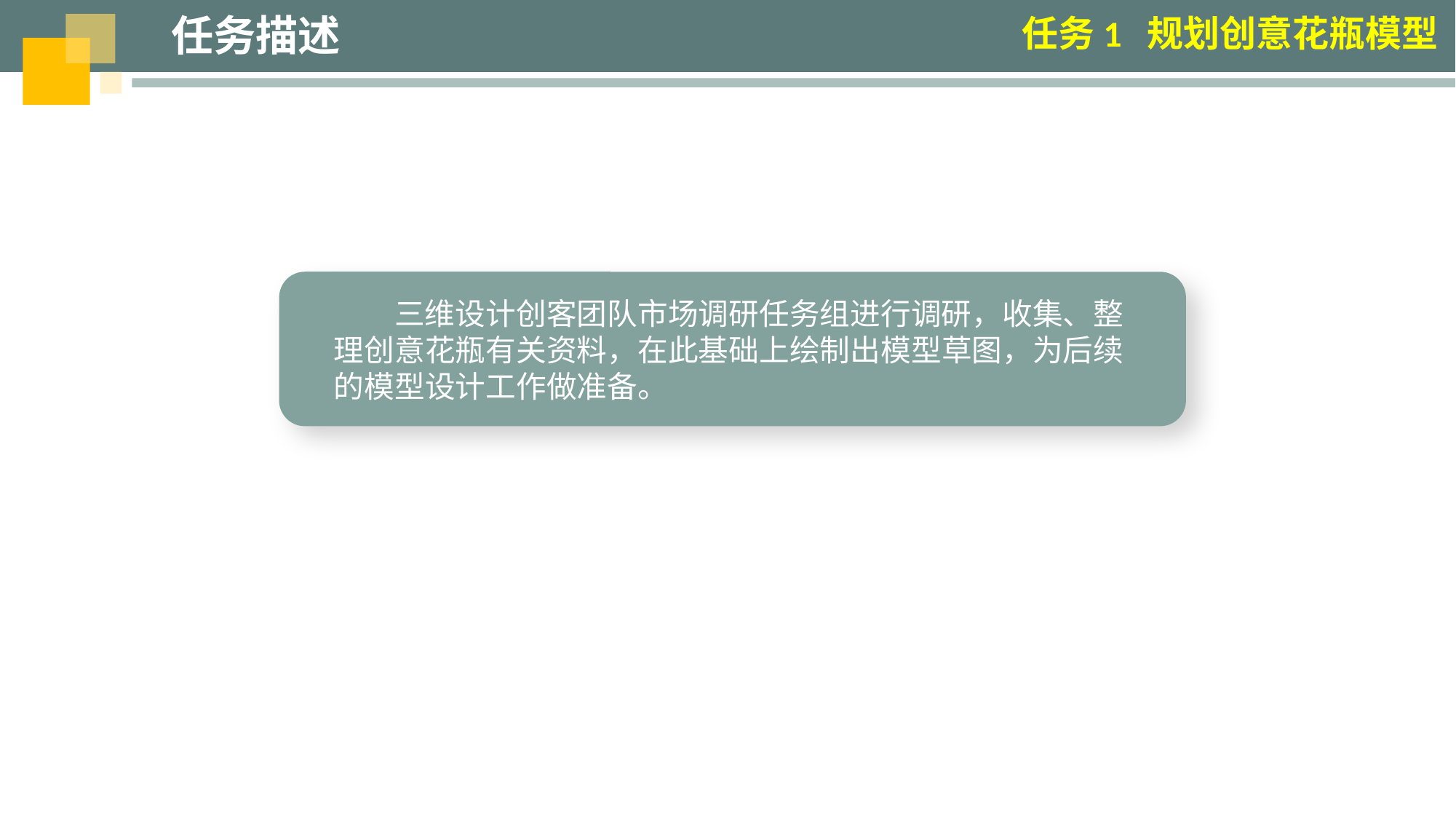

任务描述
任务1  规划创意花瓶模型

三维设计创客团队市场调研任务组进行调研，收集、整理创意花瓶有关资料，在此基础上绘制出模型草图，为后续的模型设计工作做准备。